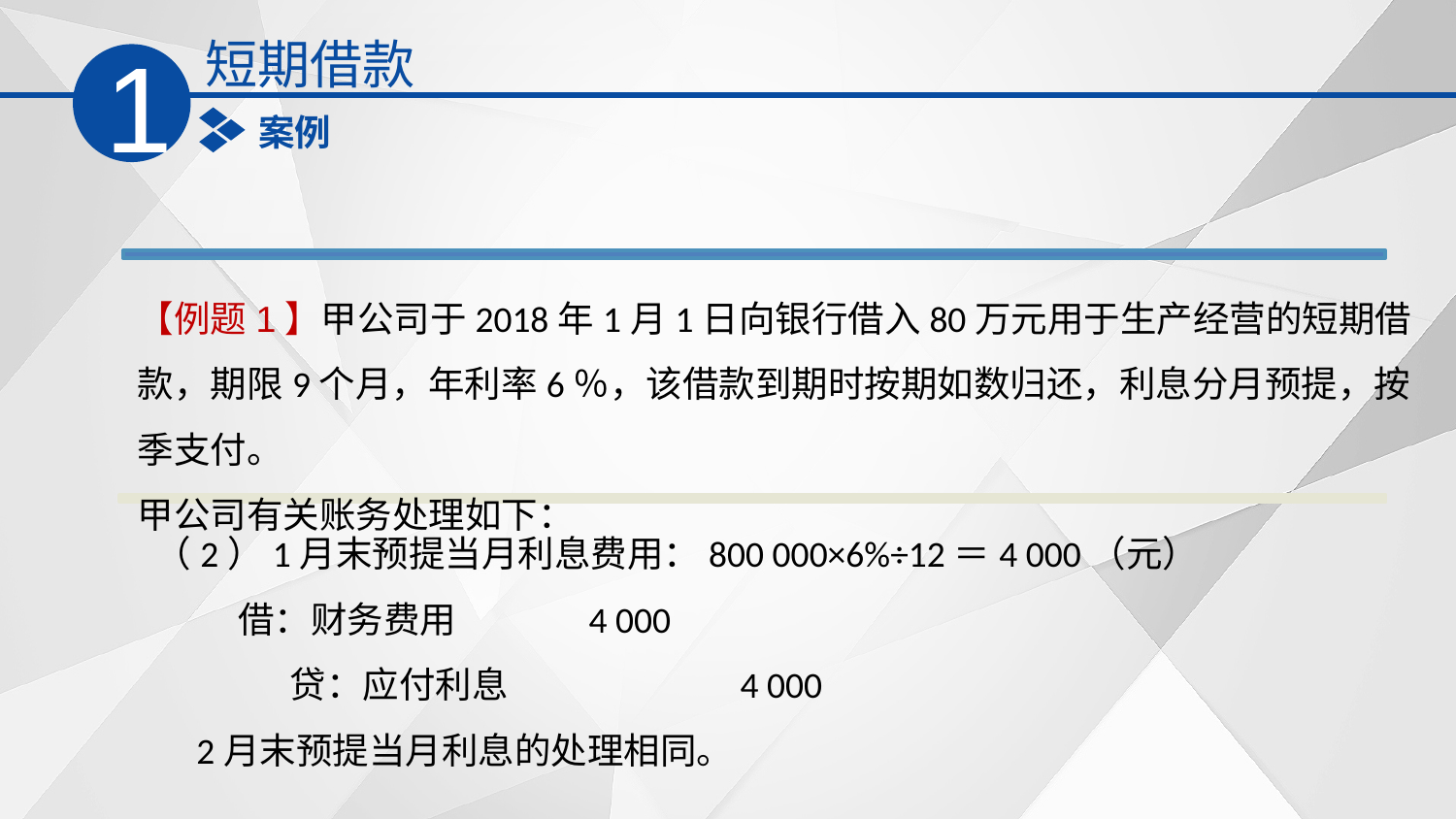

短期借款
1

案例

【例题1】甲公司于2018年1月1日向银行借入80万元用于生产经营的短期借款，期限9个月，年利率6％，该借款到期时按期如数归还，利息分月预提，按季支付。
甲公司有关账务处理如下：

（2）1月末预提当月利息费用：800 000×6%÷12＝4 000（元）
         借：财务费用               4 000
　            贷：应付利息                           4 000
     2月末预提当月利息的处理相同。